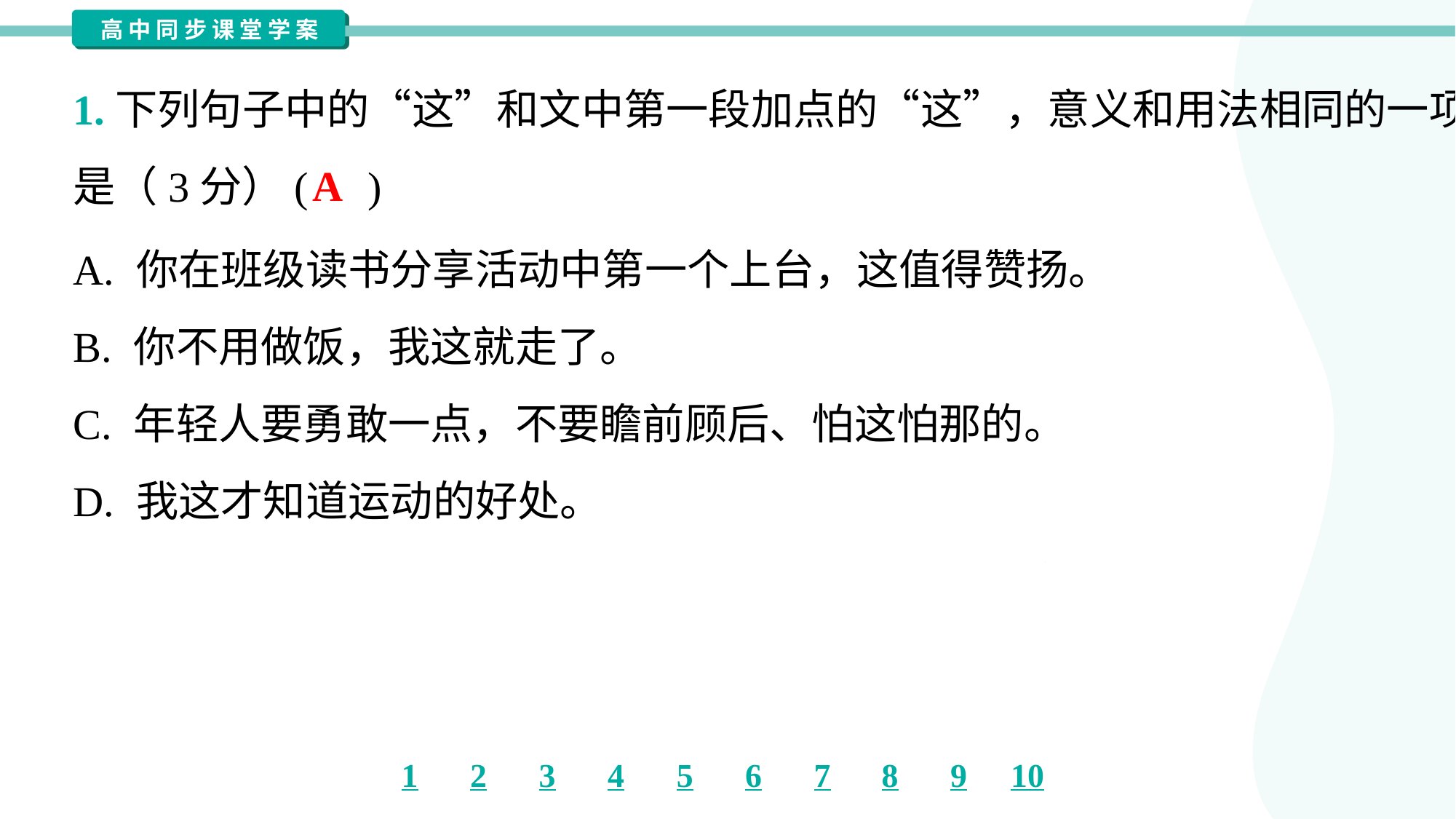

1.下列句子中的“这”和文中第一段加点的“这”，意义和用法相同的一项
是（3分）(     )
A
A. 你在班级读书分享活动中第一个上台，这值得赞扬。
B. 你不用做饭，我这就走了。
C. 年轻人要勇敢一点，不要瞻前顾后、怕这怕那的。
D. 我这才知道运动的好处。